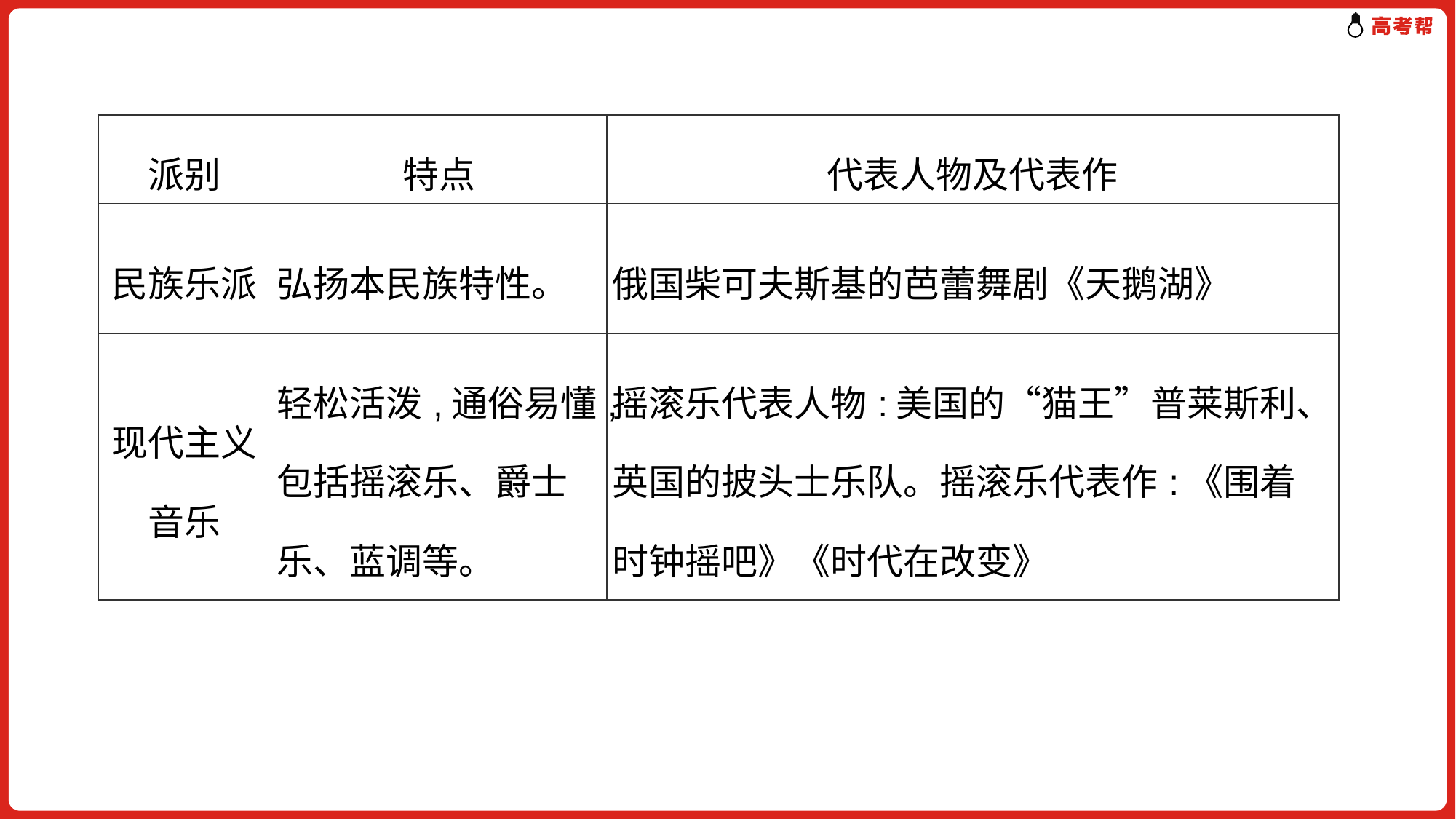

| 派别 | 特点 | 代表人物及代表作 |
| --- | --- | --- |
| 民族乐派 | 弘扬本民族特性。 | 俄国柴可夫斯基的芭蕾舞剧《天鹅湖》 |
| 现代主义音乐 | 轻松活泼,通俗易懂,包括摇滚乐、爵士乐、蓝调等。 | 摇滚乐代表人物:美国的“猫王”普莱斯利、英国的披头士乐队。摇滚乐代表作:《围着时钟摇吧》《时代在改变》 |